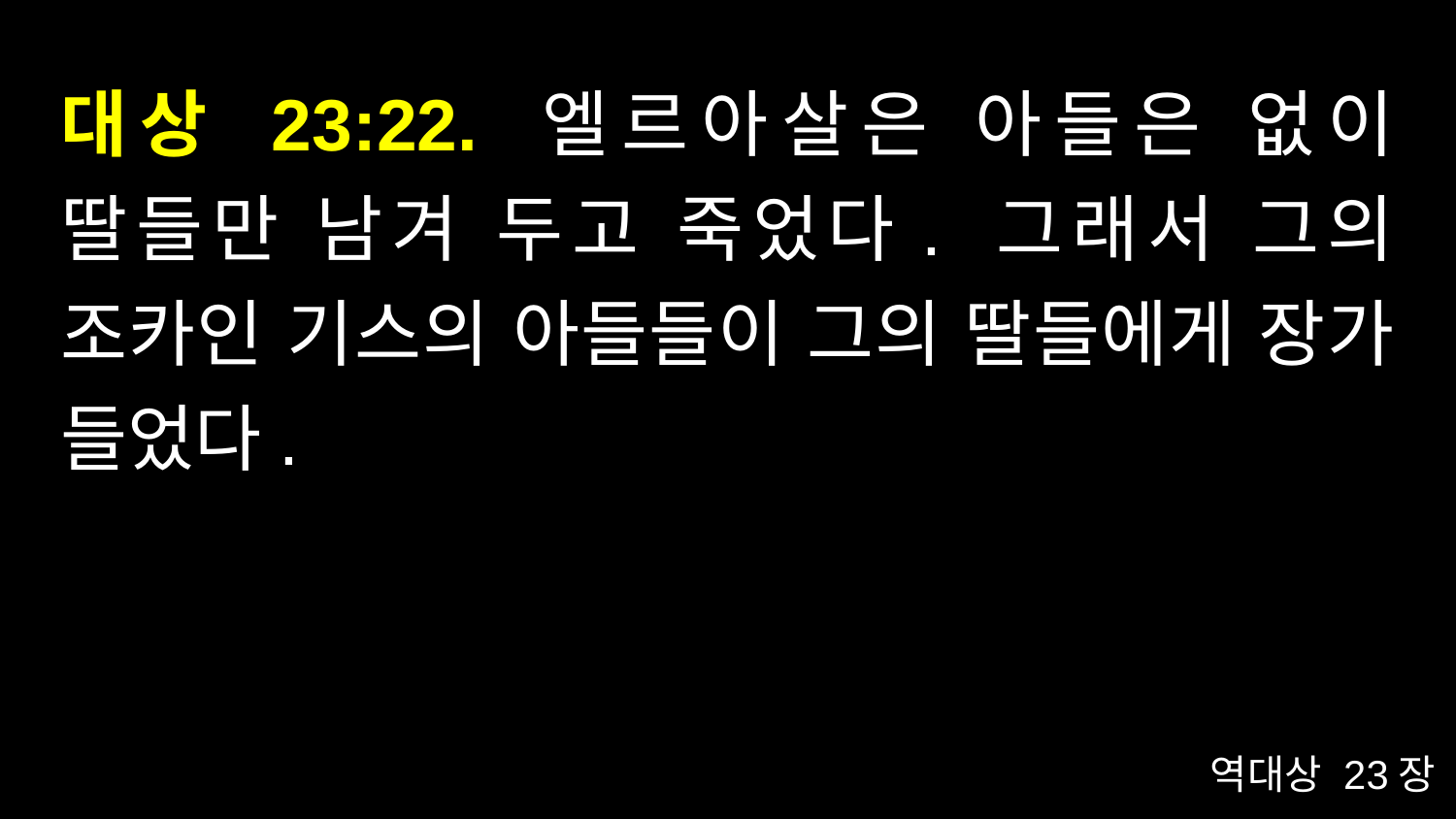

# 대상 23:22. 엘르아살은 아들은 없이 딸들만 남겨 두고 죽었다. 그래서 그의 조카인 기스의 아들들이 그의 딸들에게 장가 들었다.
역대상 23장